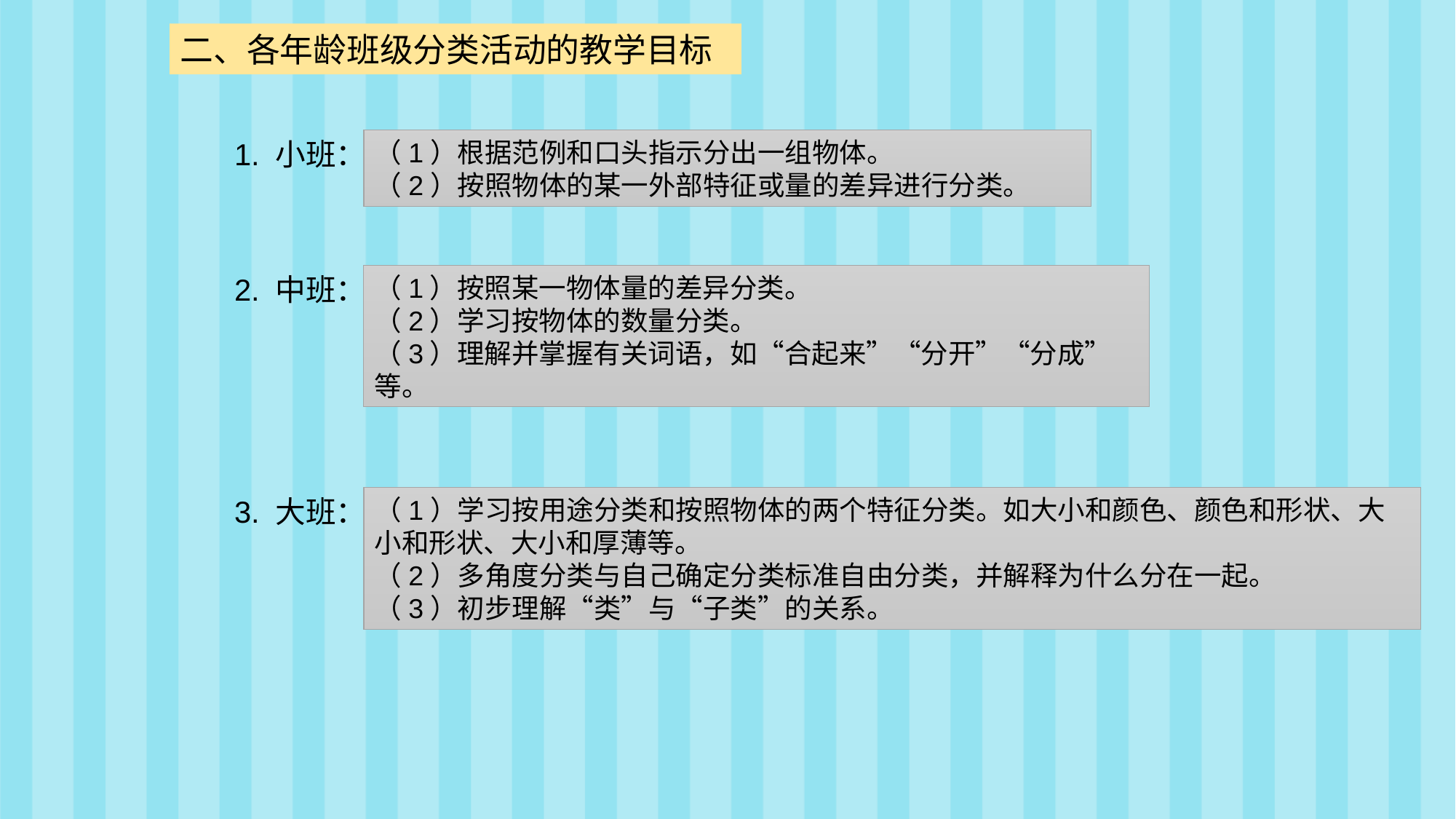

二、各年龄班级分类活动的教学目标
1. 小班：
（1）根据范例和口头指示分出一组物体。
（2）按照物体的某一外部特征或量的差异进行分类。
2. 中班：
（1）按照某一物体量的差异分类。
（2）学习按物体的数量分类。
（3）理解并掌握有关词语，如“合起来”“分开”“分成”等。
3. 大班：
（1）学习按用途分类和按照物体的两个特征分类。如大小和颜色、颜色和形状、大小和形状、大小和厚薄等。
（2）多角度分类与自己确定分类标准自由分类，并解释为什么分在一起。
（3）初步理解“类”与“子类”的关系。